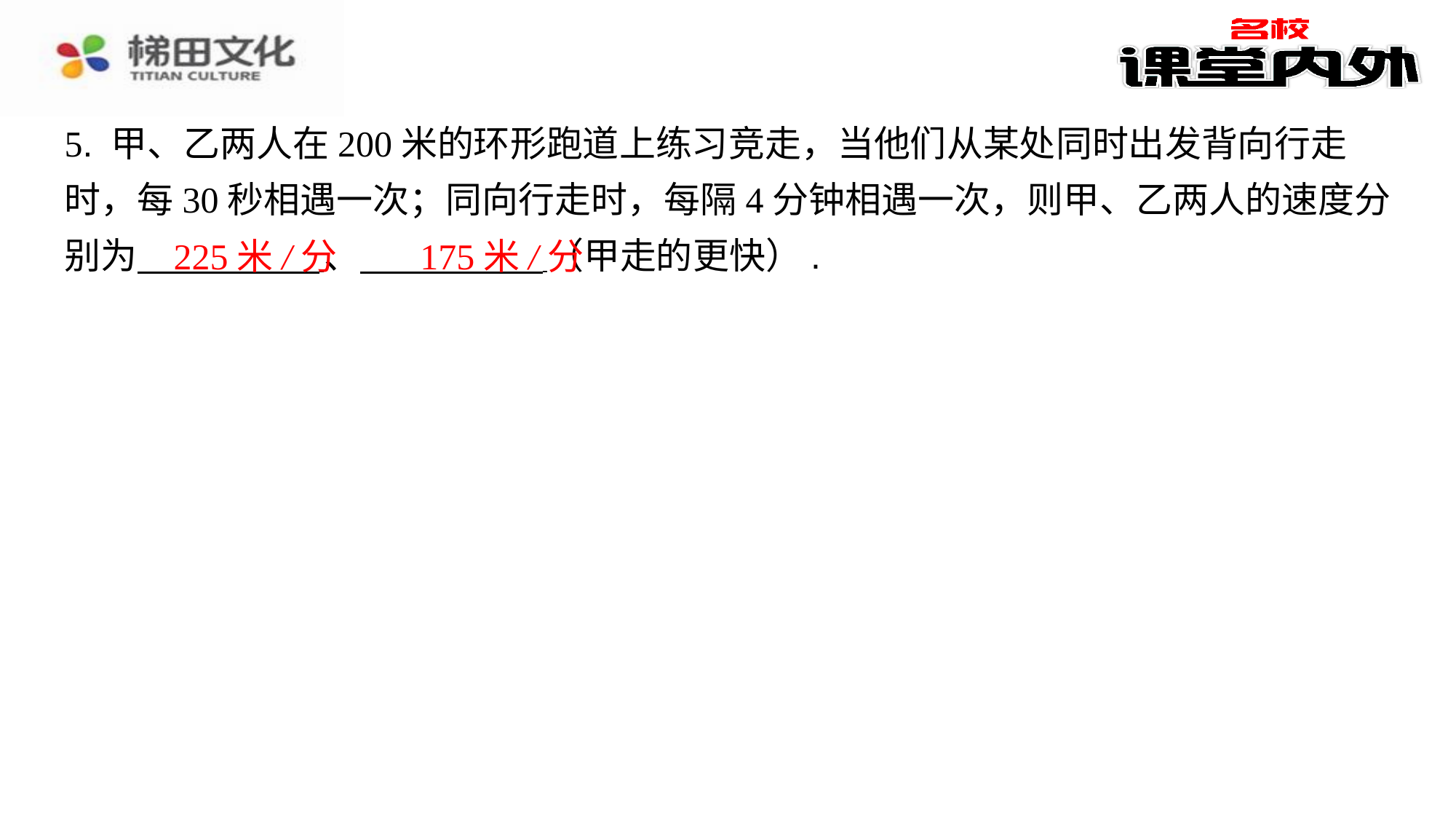

5. 甲、乙两人在200米的环形跑道上练习竞走，当他们从某处同时出发背向行走
时，每30秒相遇一次；同向行走时，每隔4分钟相遇一次，则甲、乙两人的速度分
别为                            、                            （甲走的更快）.
225米/分
175米/分